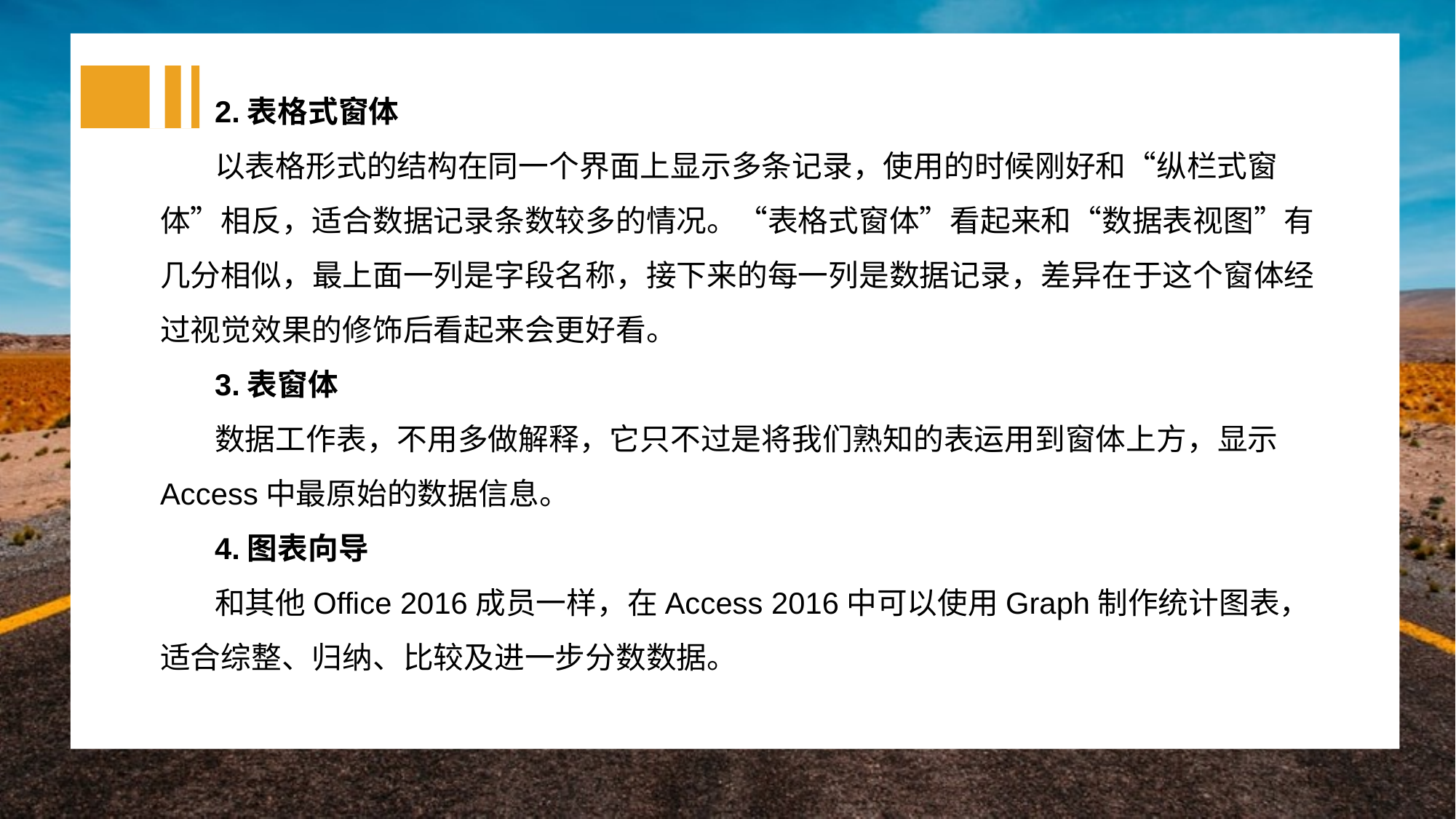

2.表格式窗体
以表格形式的结构在同一个界面上显示多条记录，使用的时候刚好和“纵栏式窗体”相反，适合数据记录条数较多的情况。“表格式窗体”看起来和“数据表视图”有几分相似，最上面一列是字段名称，接下来的每一列是数据记录，差异在于这个窗体经过视觉效果的修饰后看起来会更好看。
3.表窗体
数据工作表，不用多做解释，它只不过是将我们熟知的表运用到窗体上方，显示Access中最原始的数据信息。
4.图表向导
和其他Office 2016成员一样，在Access 2016中可以使用Graph制作统计图表，适合综整、归纳、比较及进一步分数数据。